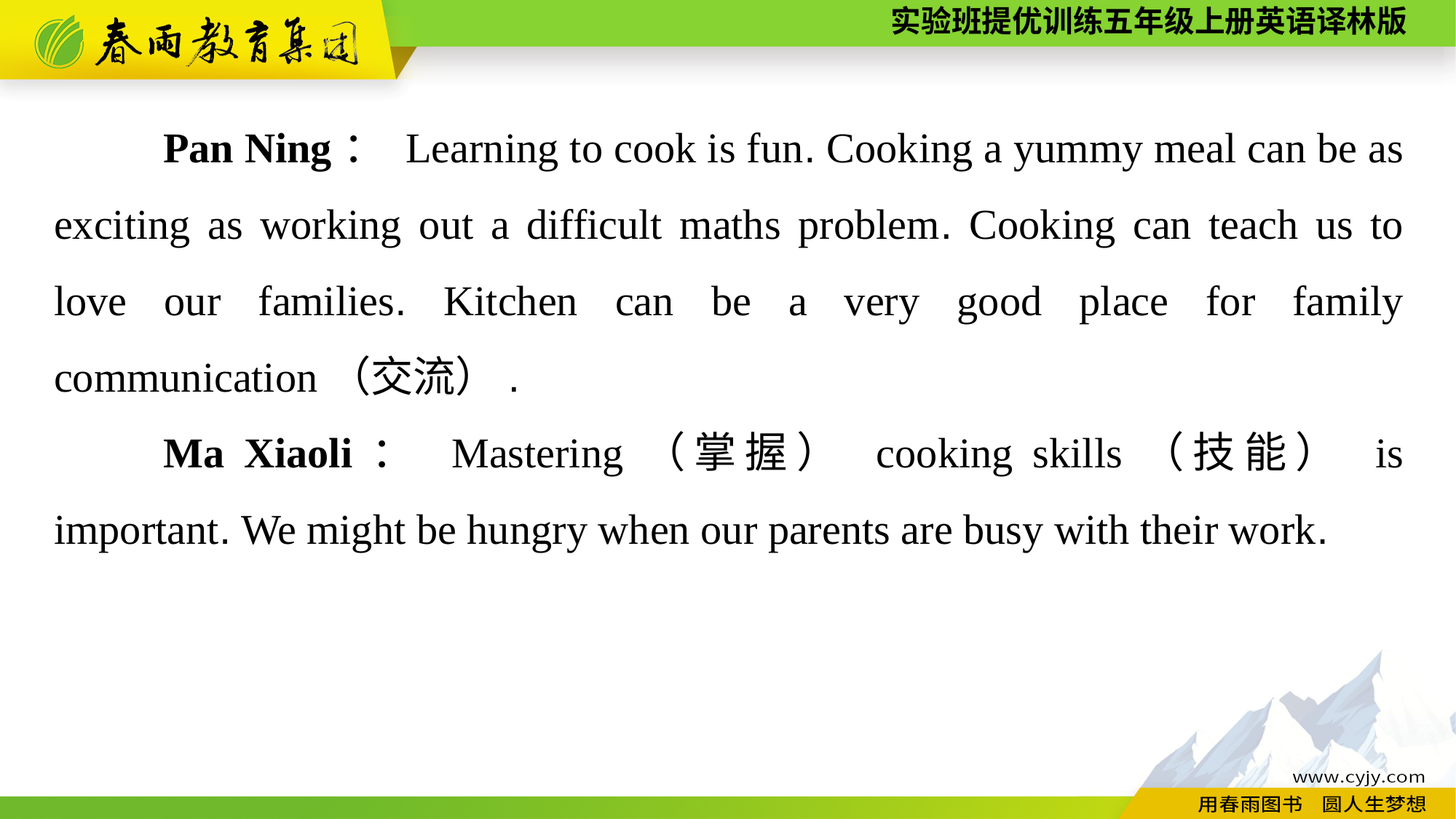

Pan Ning： Learning to cook is fun. Cooking a yummy meal can be as exciting as working out a difficult maths problem. Cooking can teach us to love our families. Kitchen can be a very good place for family communication（交流）.
	Ma Xiaoli： Mastering（掌握） cooking skills（技能） is important. We might be hungry when our parents are busy with their work.